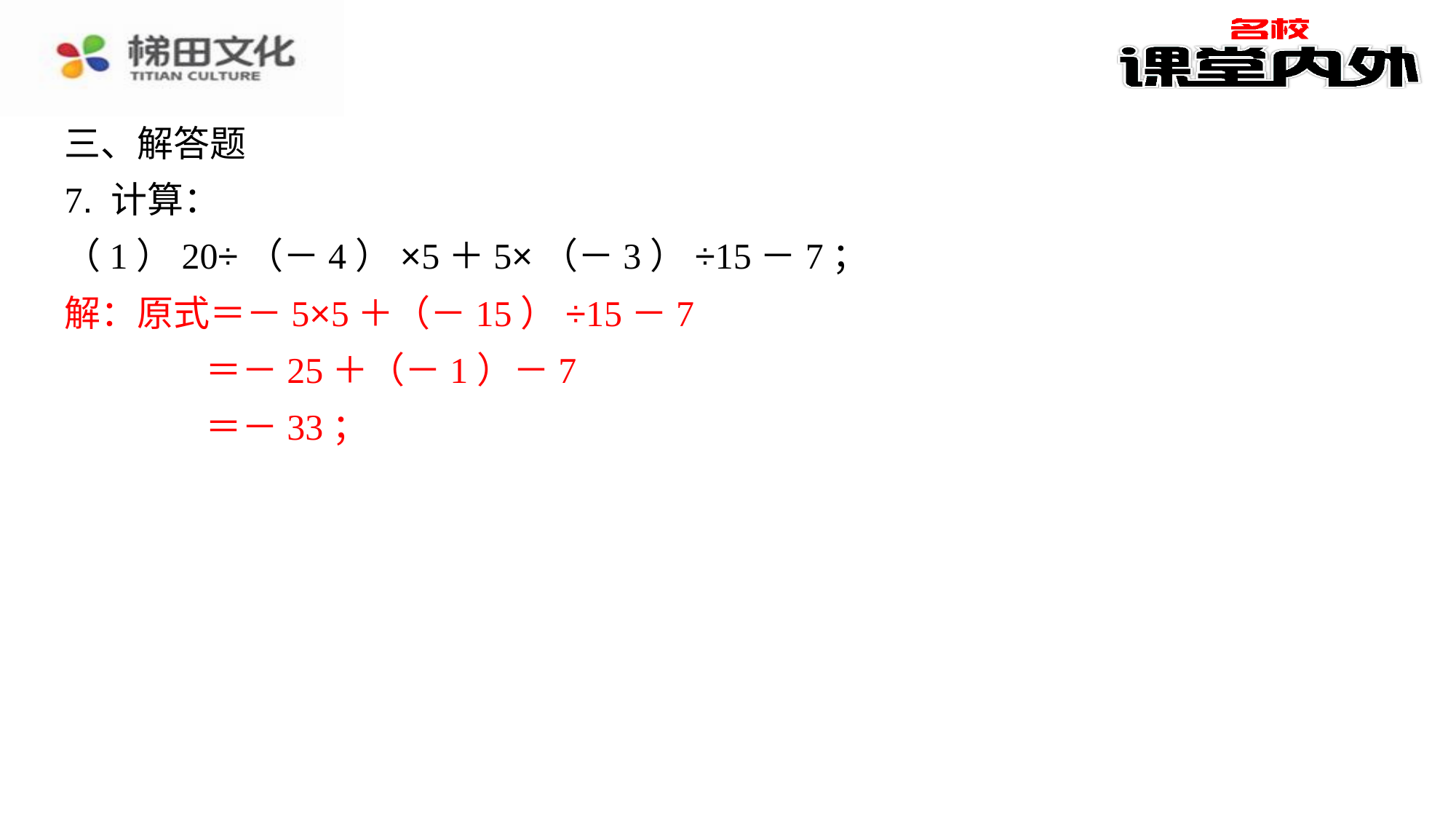

三、解答题
7. 计算：
（1）20÷（－4）×5＋5×（－3）÷15－7；
解：原式＝－5×5＋（－15）÷15－7
＝－25＋（－1）－7
＝－33；
解：原式＝－5×5＋（－15）÷15－7
＝－25＋（－1）－7
＝－33；